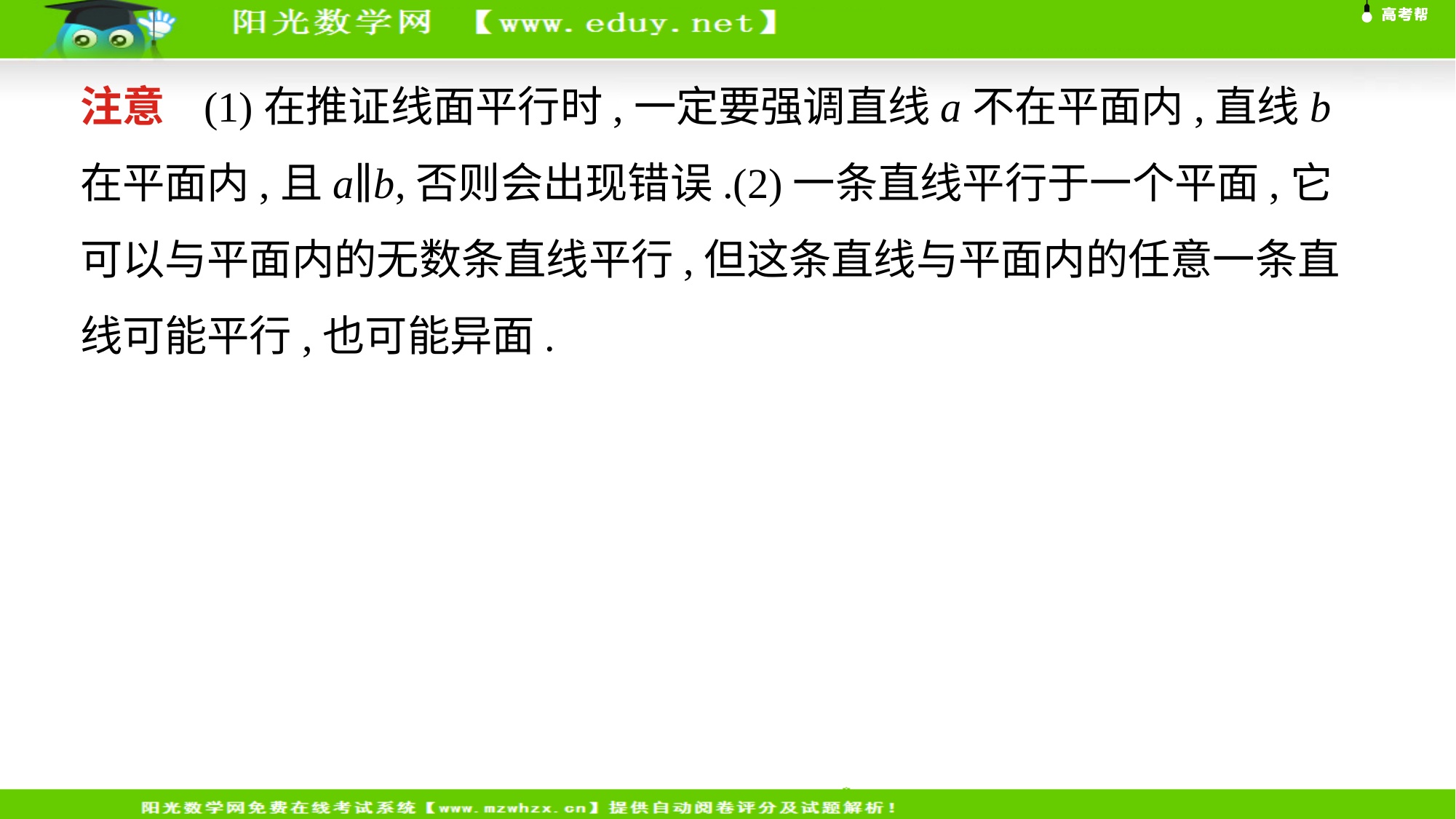

注意   (1)在推证线面平行时,一定要强调直线a不在平面内,直线b在平面内,且a∥b,否则会出现错误.(2)一条直线平行于一个平面,它可以与平面内的无数条直线平行,但这条直线与平面内的任意一条直线可能平行,也可能异面.